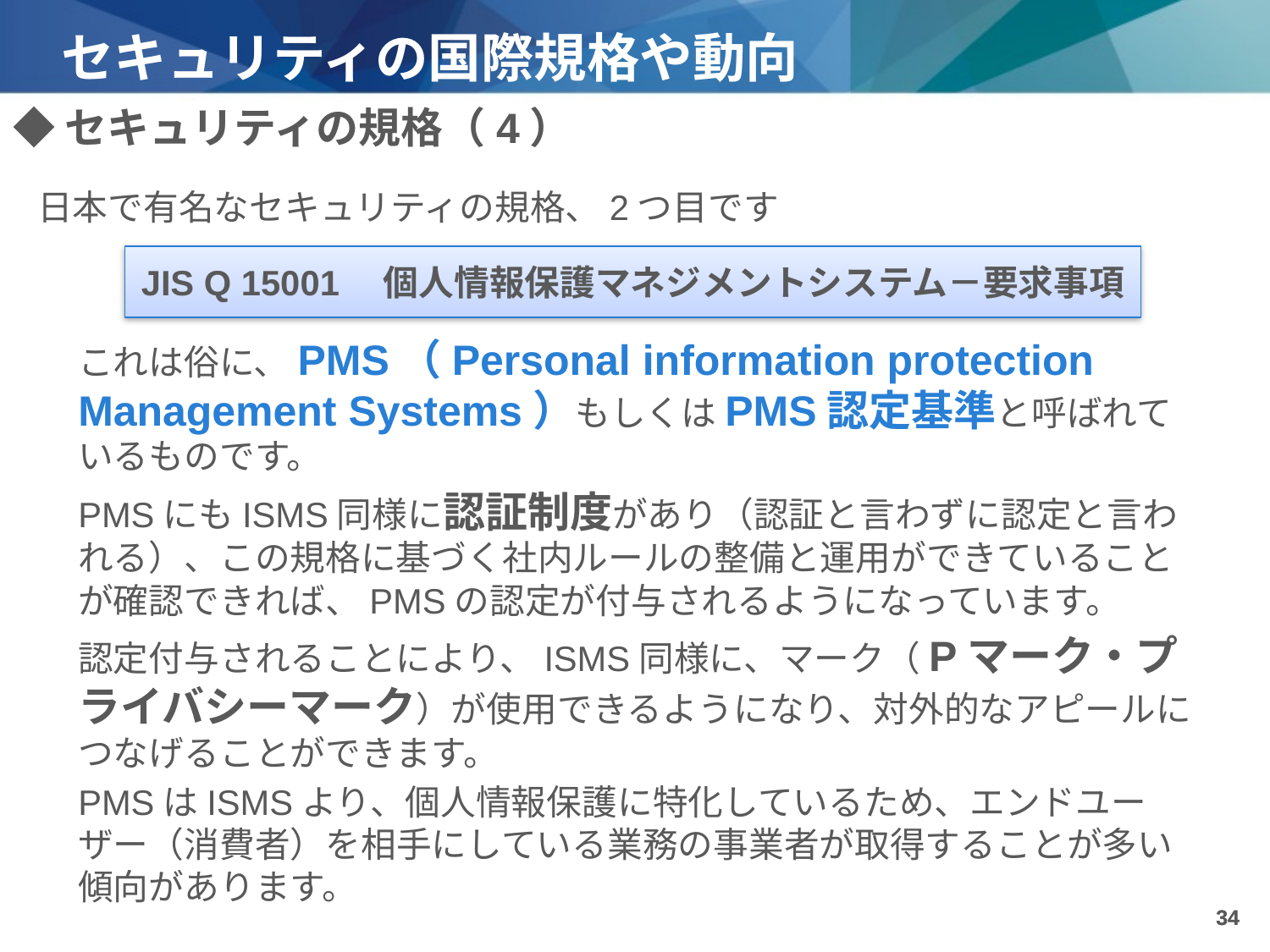

# セキュリティの国際規格や動向
◆セキュリティの規格（4）
日本で有名なセキュリティの規格、2つ目です

これは俗に、PMS（Personal information protection  Management Systems）もしくはPMS認定基準と呼ばれているものです。
PMSにもISMS同様に認証制度があり（認証と言わずに認定と言われる）、この規格に基づく社内ルールの整備と運用ができていることが確認できれば、PMSの認定が付与されるようになっています。
認定付与されることにより、ISMS同様に、マーク（Pマーク・プライバシーマーク）が使用できるようになり、対外的なアピールにつなげることができます。
PMSはISMSより、個人情報保護に特化しているため、エンドユーザー（消費者）を相手にしている業務の事業者が取得することが多い傾向があります。
JIS Q 15001　個人情報保護マネジメントシステム－要求事項